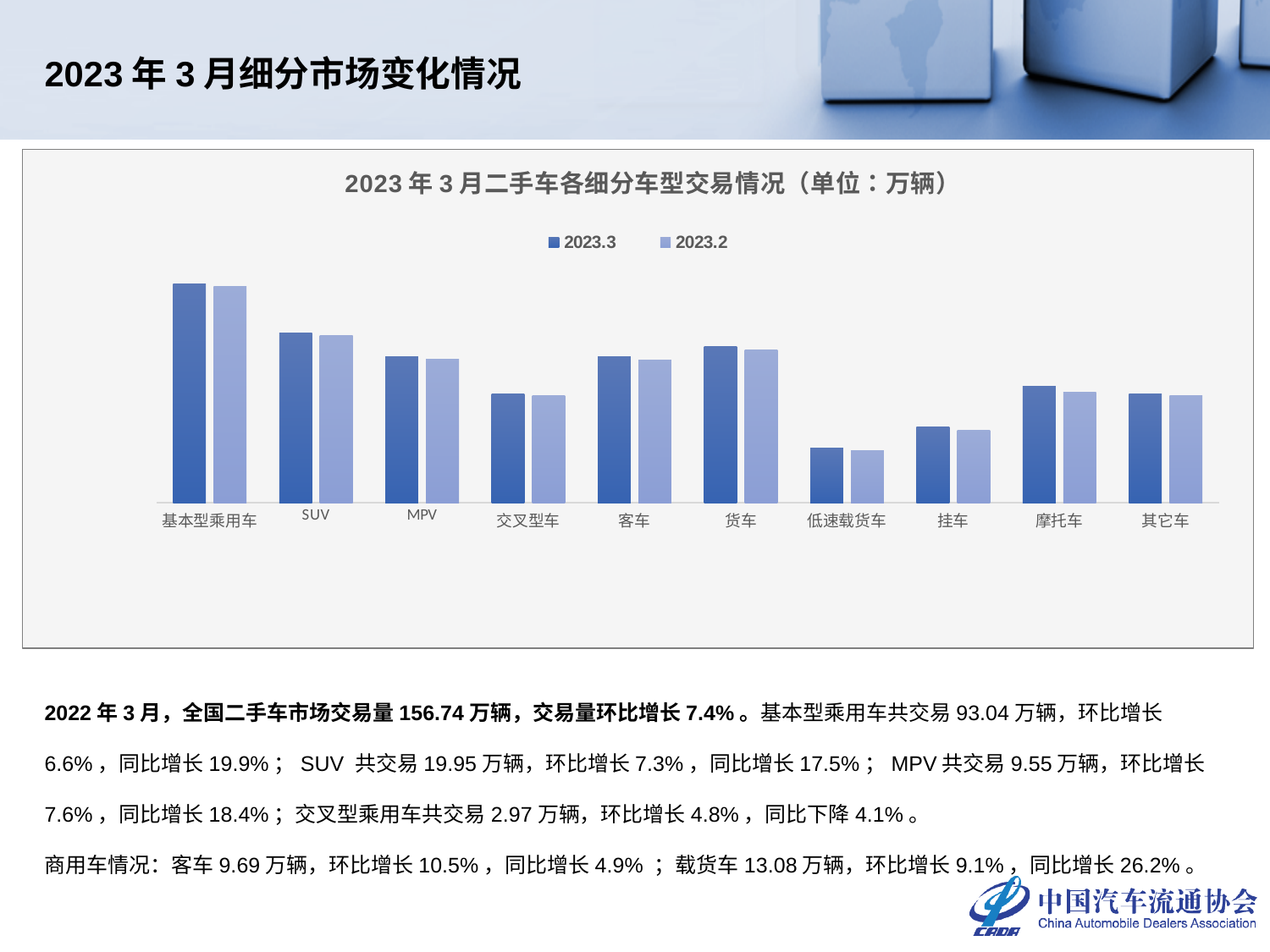

2023年3月细分市场变化情况

### Chart: 2023年3月二手车各细分车型交易情况（单位：万辆）

| Category | 2023.3 | 2023.2 |
|---|---|---|
| 基本型乘用车 | 93.0386 | 87.3145 |
| SUV | 19.9521 | 18.6033 |
| MPV | 9.55 | 8.878 |
| 交叉型车 | 2.9739 | 2.8373 |
| 客车 | 9.6904 | 8.7673 |
| 货车 | 13.0826 | 11.992 |
| 低速载货车 | 0.5485 | 0.5089 |
| 挂车 | 1.082 | 0.9616 |
| 摩托车 | 3.7905 | 3.1638 |
| 其它车 | 3.0325 | 2.8557 |
2022年3月，全国二手车市场交易量156.74万辆，交易量环比增长7.4%。基本型乘用车共交易93.04万辆，环比增长6.6%，同比增长19.9%；SUV 共交易19.95万辆，环比增长7.3%，同比增长17.5%；MPV共交易9.55万辆，环比增长7.6%，同比增长18.4%；交叉型乘用车共交易2.97万辆，环比增长4.8%，同比下降4.1%。
商用车情况：客车9.69万辆，环比增长10.5%，同比增长4.9% ；载货车13.08万辆，环比增长9.1%，同比增长26.2%。